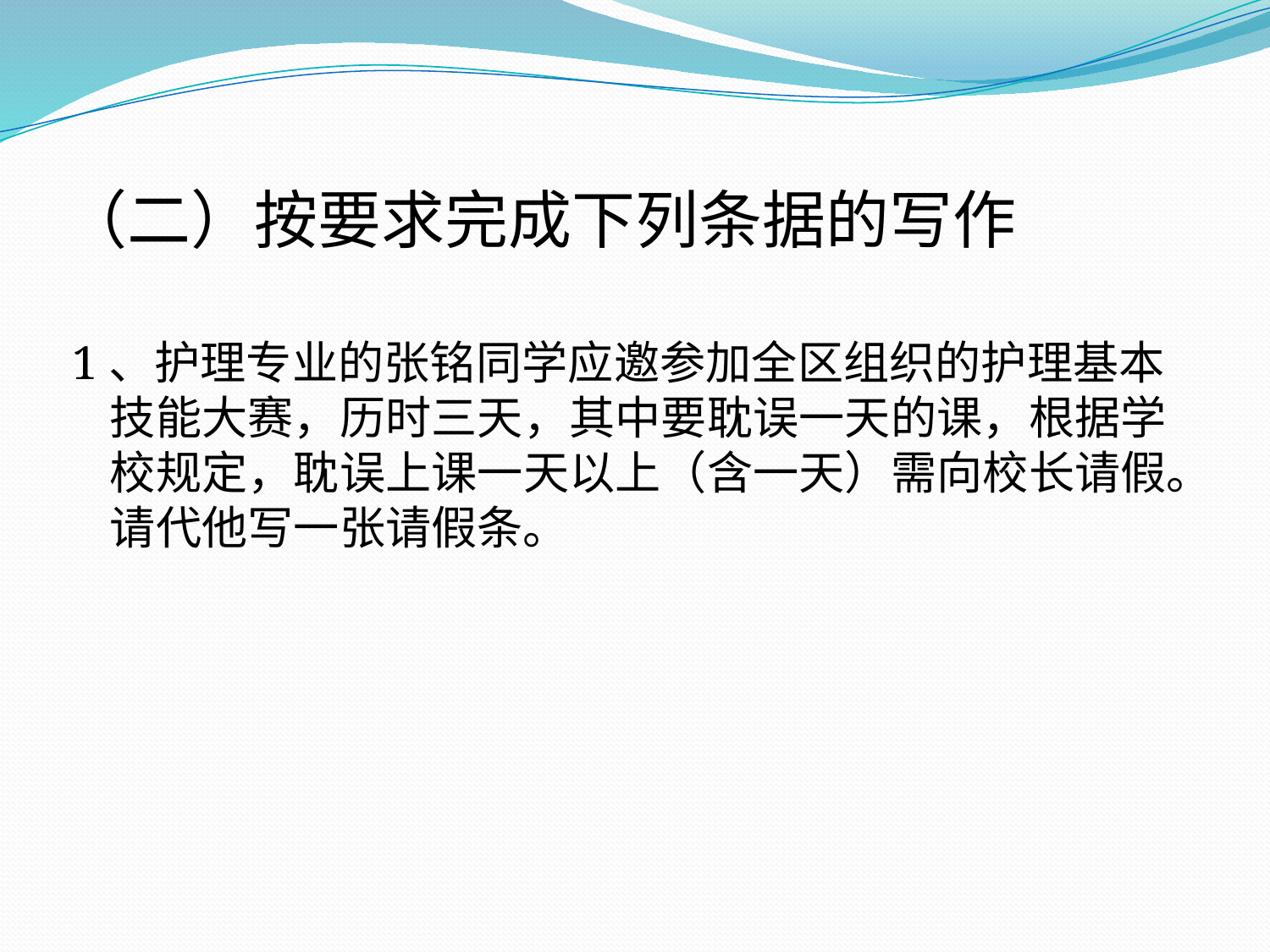

# （二）按要求完成下列条据的写作
1、护理专业的张铭同学应邀参加全区组织的护理基本技能大赛，历时三天，其中要耽误一天的课，根据学校规定，耽误上课一天以上（含一天）需向校长请假。请代他写一张请假条。